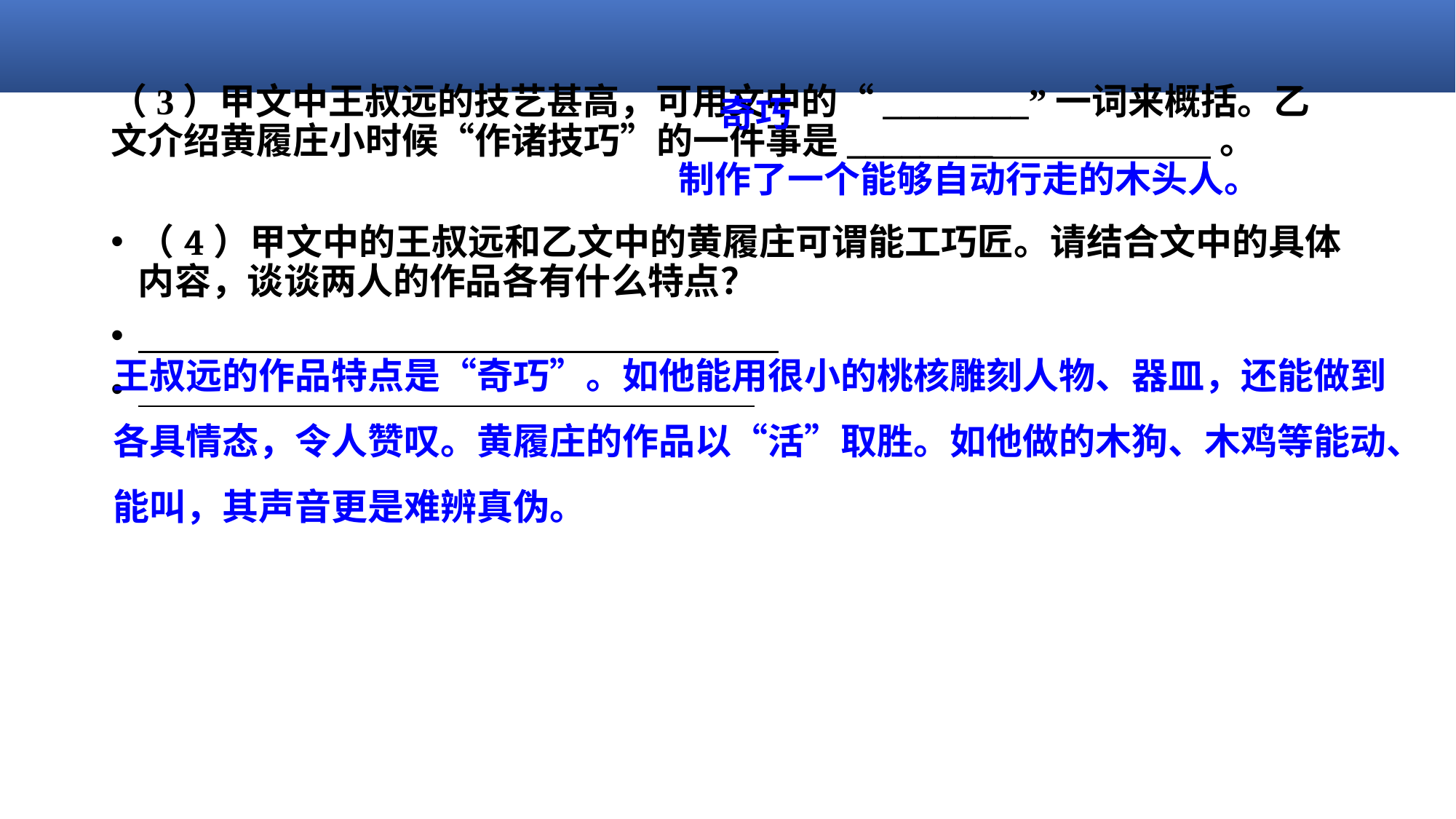

# （3）甲文中王叔远的技艺甚高，可用文中的“________”一词来概括。乙文介绍黄履庄小时候“作诸技巧”的一件事是________                        。
                                                                         奇巧
                                                                    制作了一个能够自动行走的木头人。

王叔远的作品特点是“奇巧”。如他能用很小的桃核雕刻人物、器皿，还能做到各具情态，令人赞叹。黄履庄的作品以“活”取胜。如他做的木狗、木鸡等能动、能叫，其声音更是难辨真伪。
（4）甲文中的王叔远和乙文中的黄履庄可谓能工巧匠。请结合文中的具体内容，谈谈两人的作品各有什么特点？